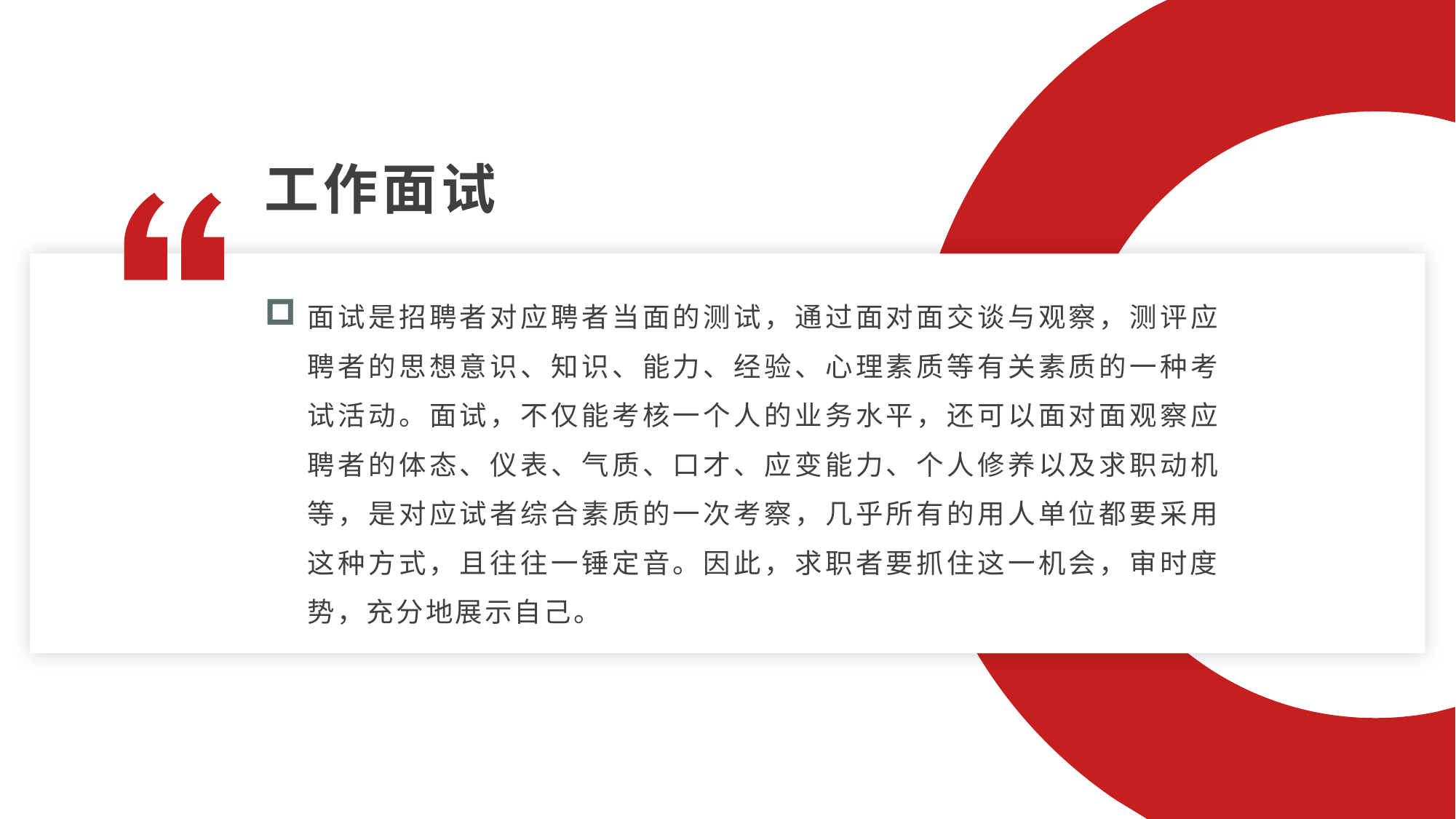

工作面试

面试是招聘者对应聘者当面的测试，通过面对面交谈与观察，测评应聘者的思想意识、知识、能力、经验、心理素质等有关素质的一种考试活动。面试，不仅能考核一个人的业务水平，还可以面对面观察应聘者的体态、仪表、气质、口才、应变能力、个人修养以及求职动机等，是对应试者综合素质的一次考察，几乎所有的用人单位都要采用这种方式，且往往一锤定音。因此，求职者要抓住这一机会，审时度势，充分地展示自己。